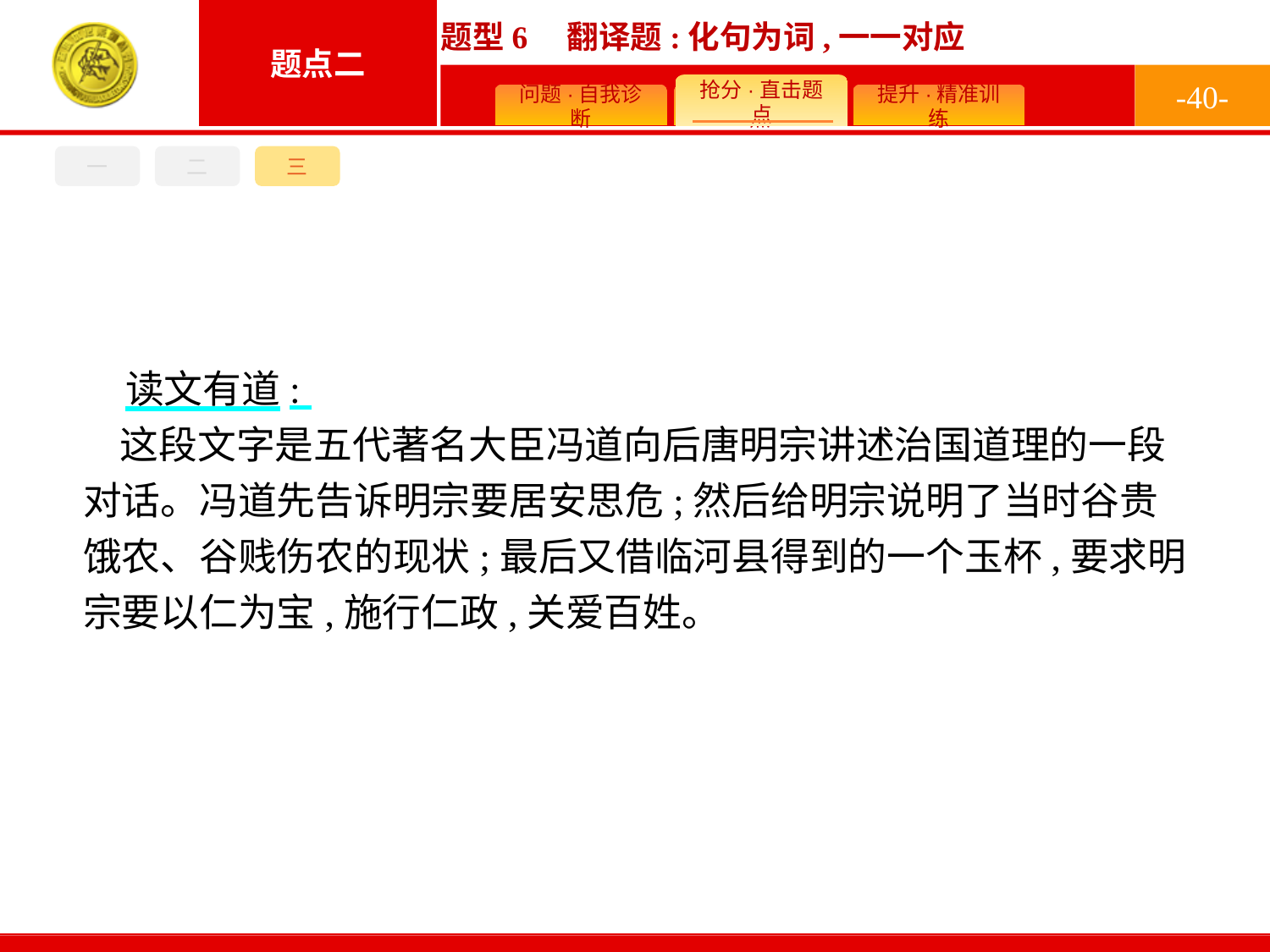

-40-
一
二
三
读文有道:
这段文字是五代著名大臣冯道向后唐明宗讲述治国道理的一段对话。冯道先告诉明宗要居安思危;然后给明宗说明了当时谷贵饿农、谷贱伤农的现状;最后又借临河县得到的一个玉杯,要求明宗要以仁为宝,施行仁政,关爱百姓。